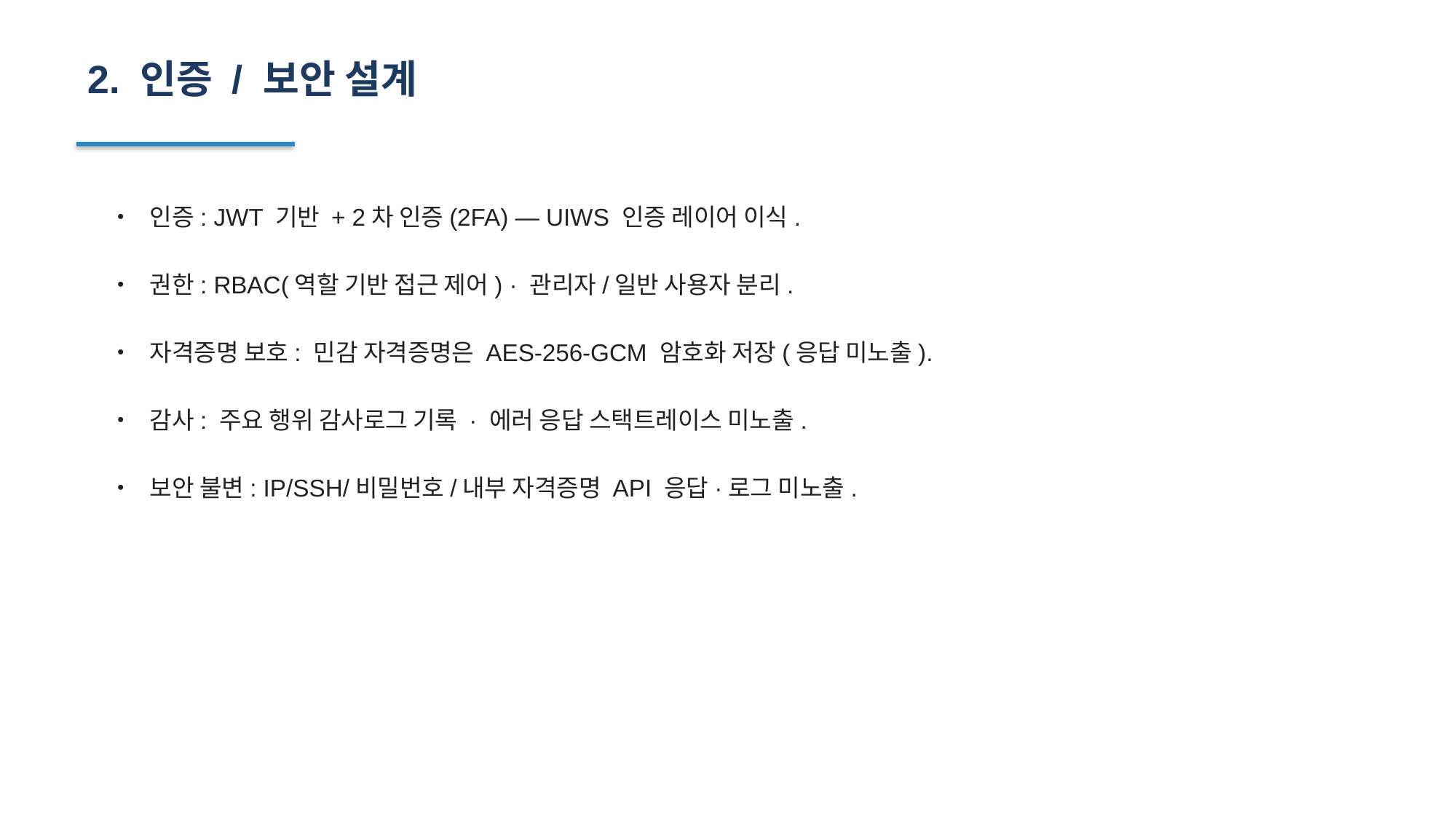

2. 인증 / 보안 설계

•  인증: JWT 기반 + 2차 인증(2FA) — UIWS 인증 레이어 이식.
•  권한: RBAC(역할 기반 접근 제어) · 관리자/일반 사용자 분리.
•  자격증명 보호: 민감 자격증명은 AES-256-GCM 암호화 저장(응답 미노출).
•  감사: 주요 행위 감사로그 기록 · 에러 응답 스택트레이스 미노출.
•  보안 불변: IP/SSH/비밀번호/내부 자격증명 API 응답·로그 미노출.